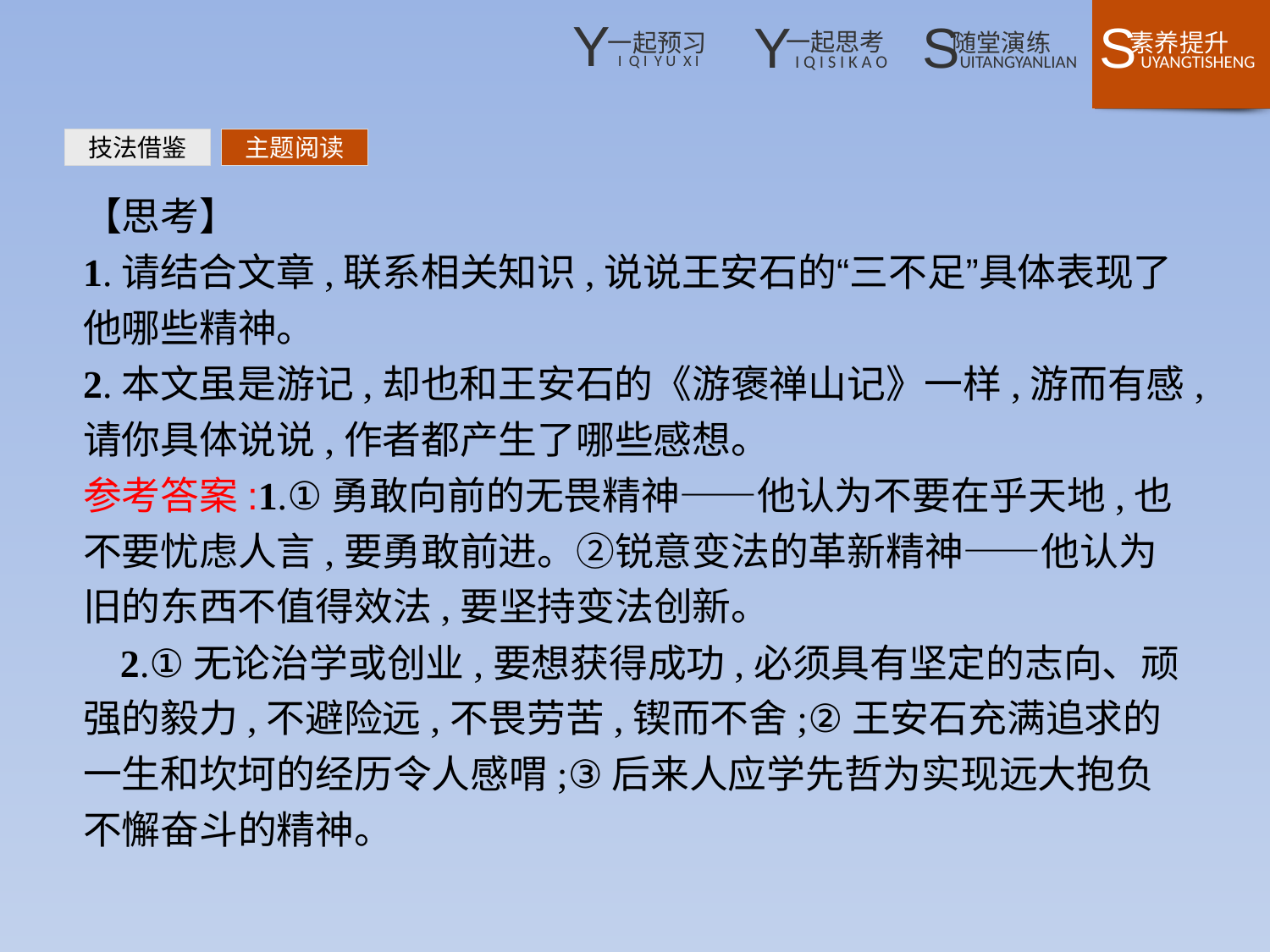

技法借鉴
主题阅读
【思考】
1.请结合文章,联系相关知识,说说王安石的“三不足”具体表现了他哪些精神。
2.本文虽是游记,却也和王安石的《游褒禅山记》一样,游而有感,请你具体说说,作者都产生了哪些感想。
参考答案:1.①勇敢向前的无畏精神——他认为不要在乎天地,也不要忧虑人言,要勇敢前进。②锐意变法的革新精神——他认为旧的东西不值得效法,要坚持变法创新。
2.①无论治学或创业,要想获得成功,必须具有坚定的志向、顽强的毅力,不避险远,不畏劳苦,锲而不舍;②王安石充满追求的一生和坎坷的经历令人感喟;③后来人应学先哲为实现远大抱负不懈奋斗的精神。